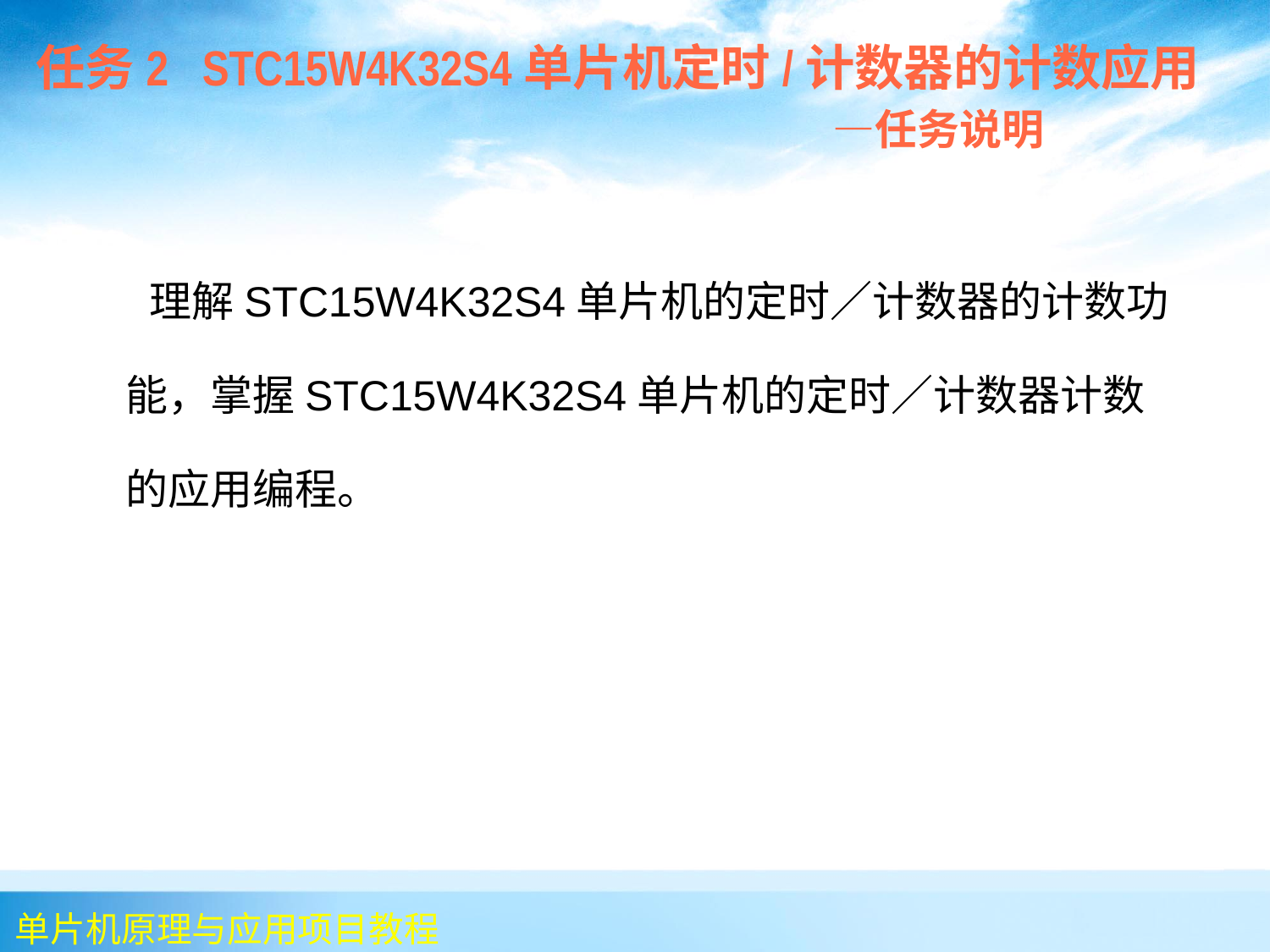

任务2   STC15W4K32S4单片机定时/计数器的计数应用
                                                                       —任务说明
       理解STC15W4K32S4单片机的定时／计数器的计数功能，掌握STC15W4K32S4单片机的定时／计数器计数的应用编程。